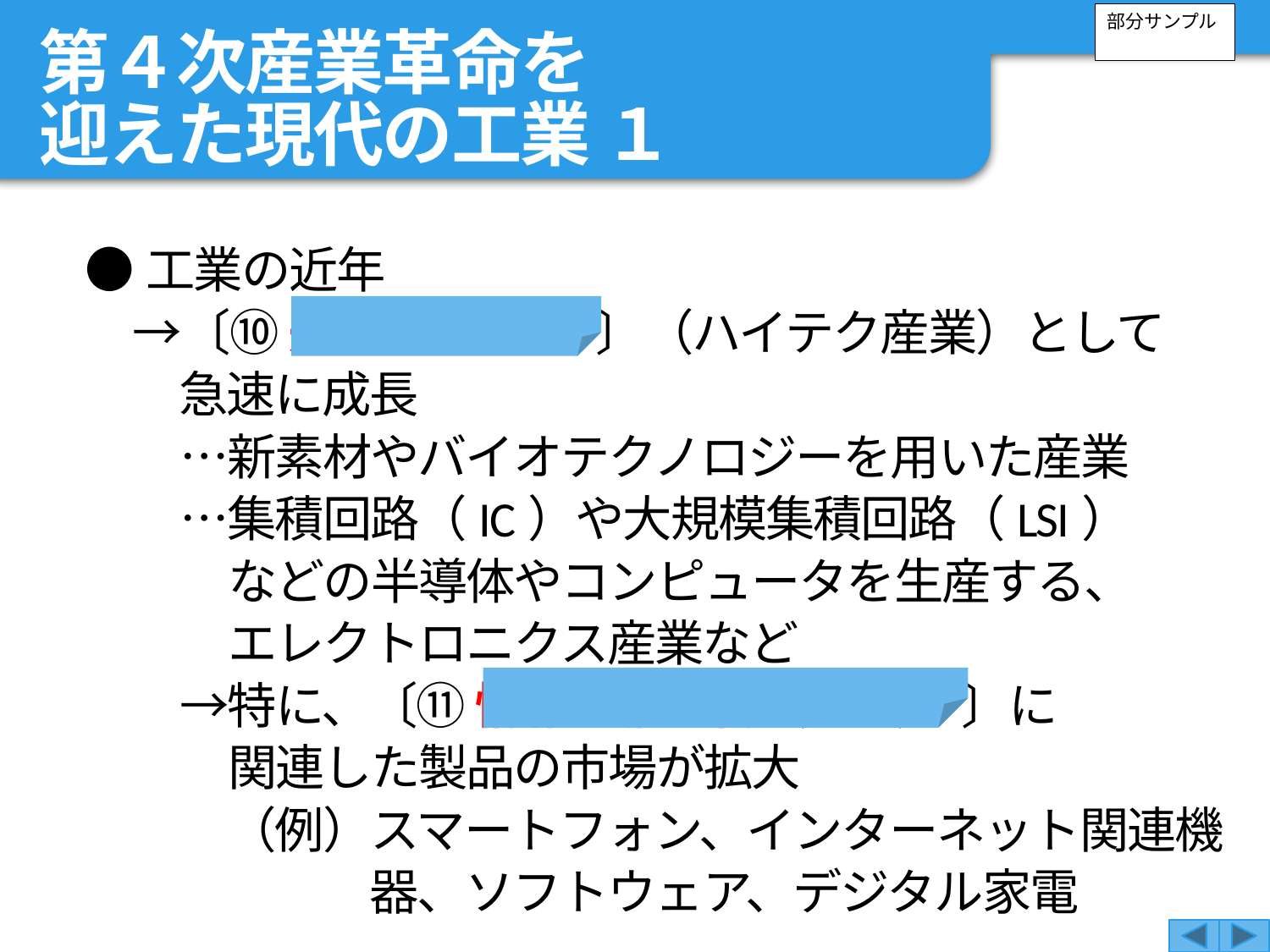

部分サンプル
第４次産業革命を
迎えた現代の工業 １
●工業の近年
　→〔⑩ 先端技術産業  〕（ハイテク産業）として
急速に成長
　　…新素材やバイオテクノロジーを用いた産業
　　…集積回路（IC）や大規模集積回路（LSI）
などの半導体やコンピュータを生産する、
エレクトロニクス産業など
　　→特に、〔⑪ 情報通信技術（ICT）  〕に
関連した製品の市場が拡大
　　　（例）スマートフォン、インターネット関連機器、ソフトウェア、デジタル家電